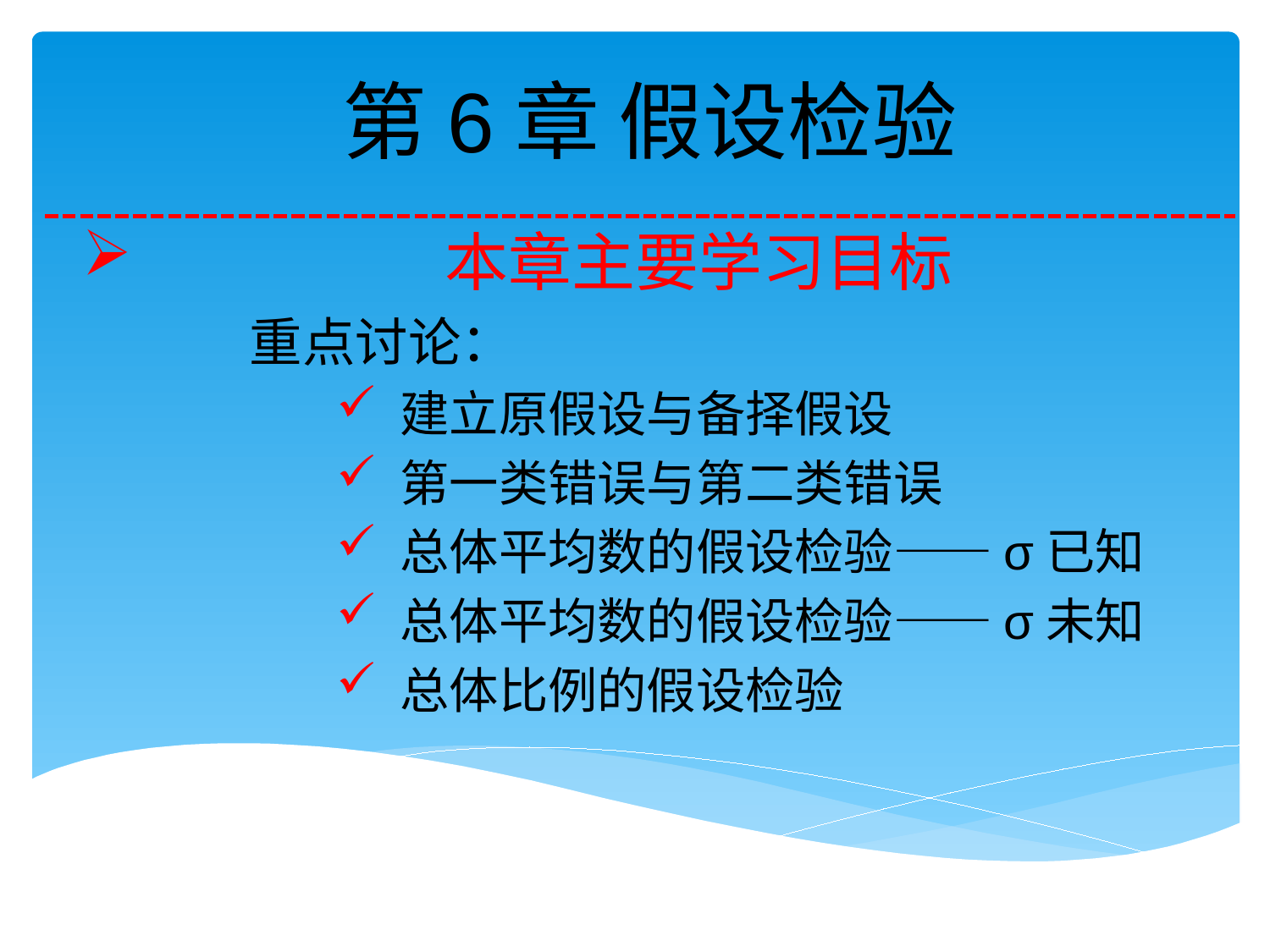

# 第6章 假设检验
                    本章主要学习目标
             重点讨论：
建立原假设与备择假设
第一类错误与第二类错误
总体平均数的假设检验——σ已知
总体平均数的假设检验——σ未知
总体比例的假设检验